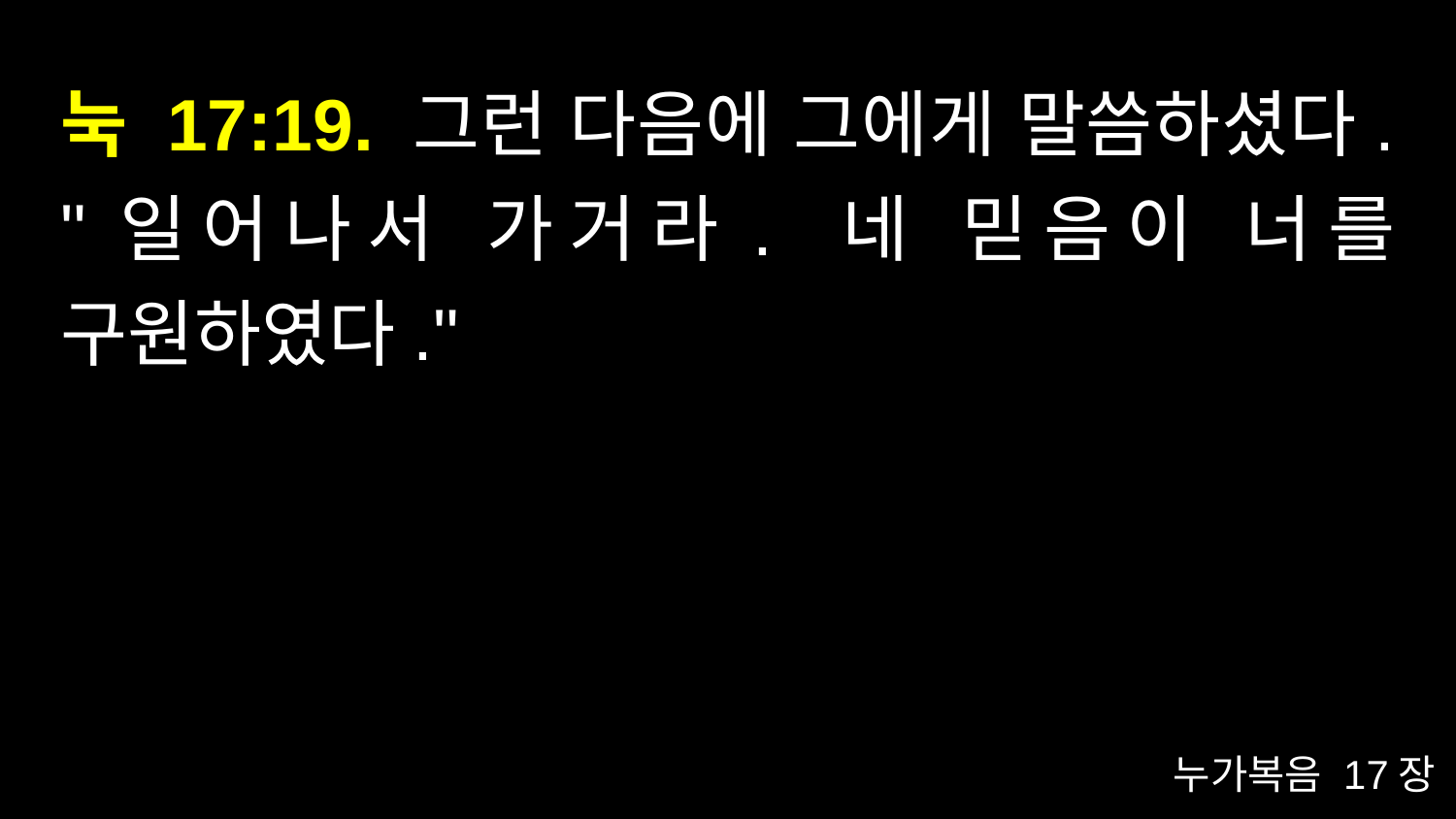

# 눅 17:19. 그런 다음에 그에게 말씀하셨다. "일어나서 가거라. 네 믿음이 너를 구원하였다."
누가복음 17장